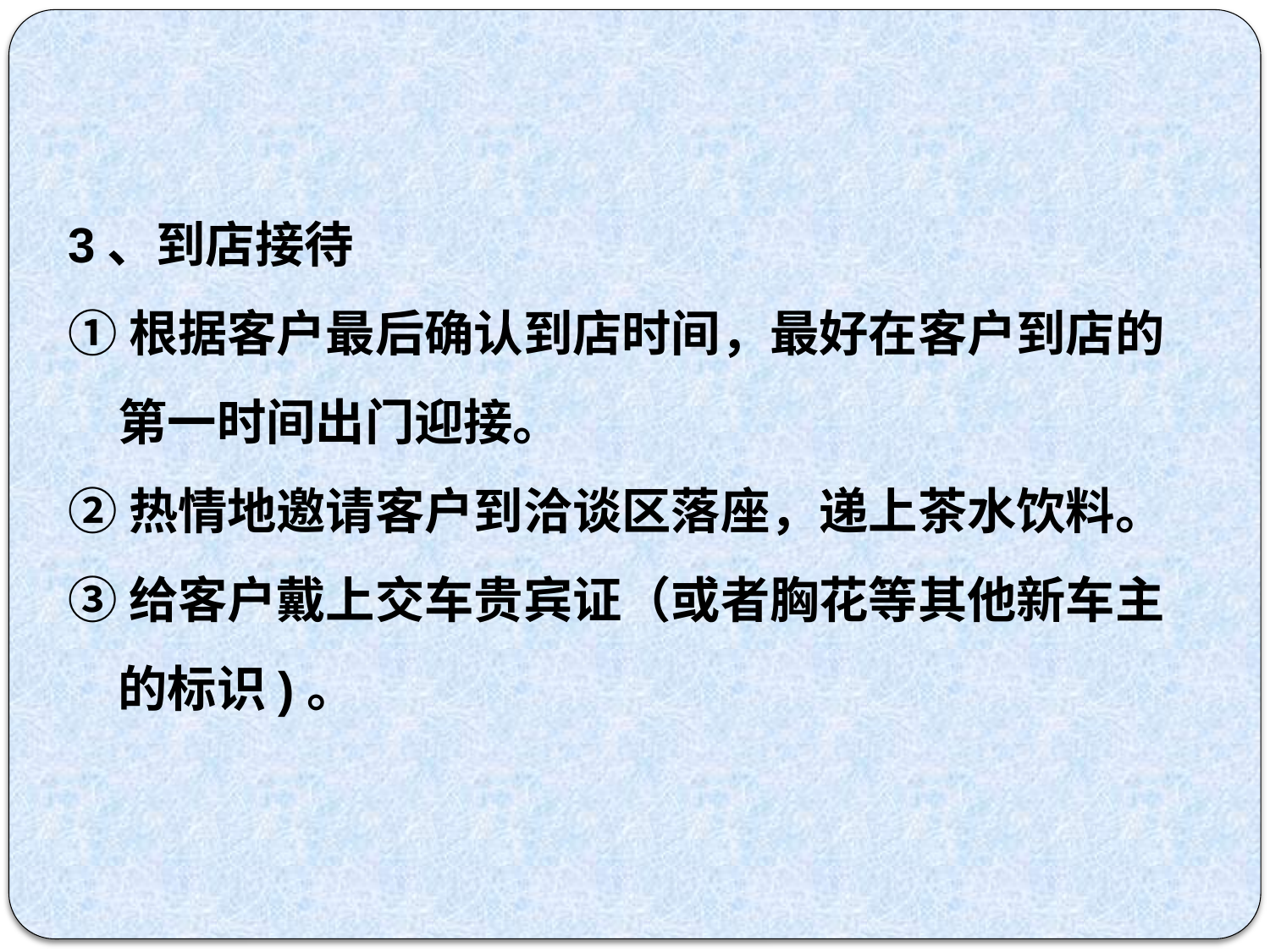

3、到店接待
①根据客户最后确认到店时间，最好在客户到店的第一时间出门迎接。
②热情地邀请客户到洽谈区落座，递上茶水饮料。
③给客户戴上交车贵宾证（或者胸花等其他新车主的标识)。